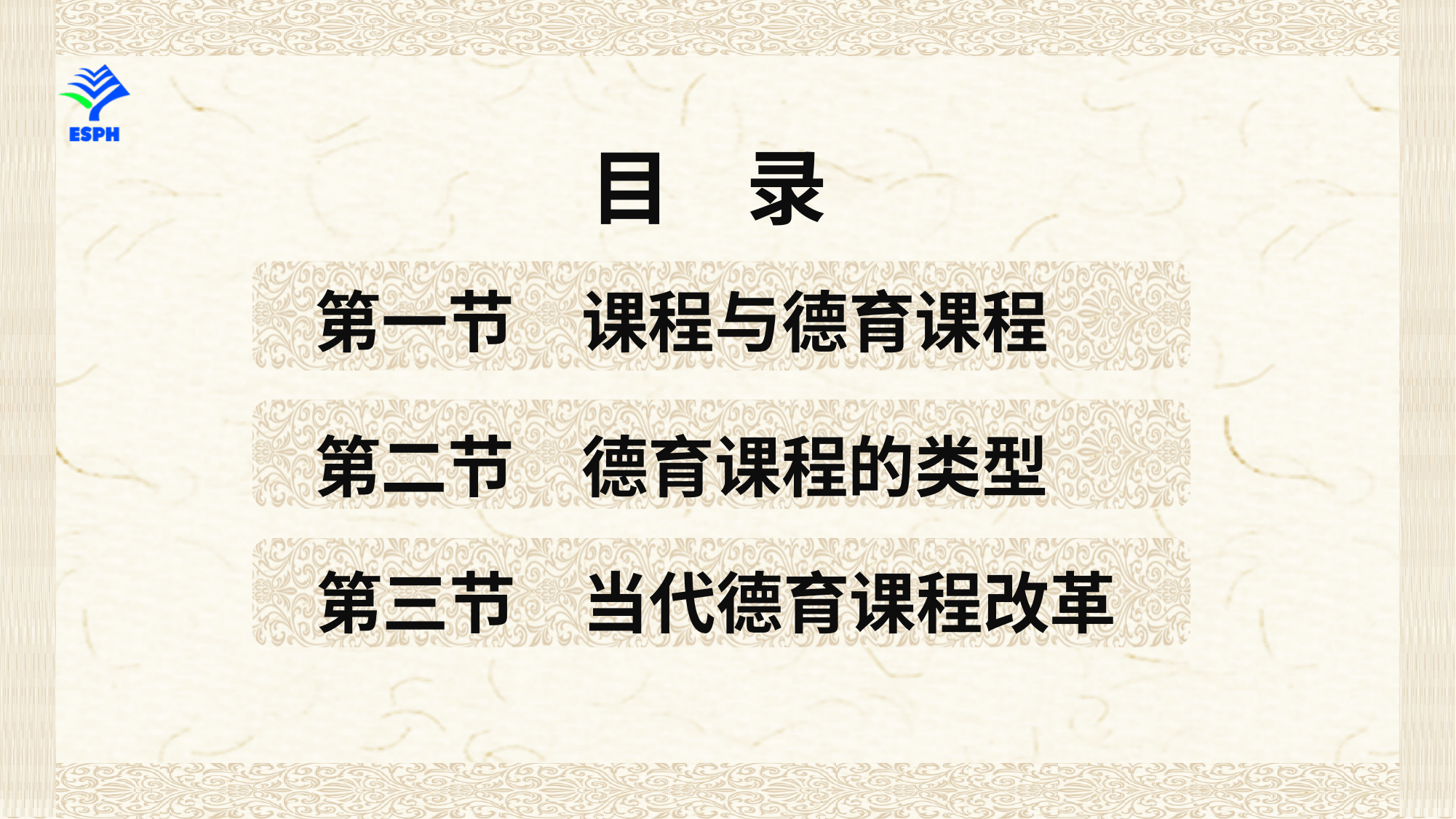

目    录
第一节　课程与德育课程

第二节　德育课程的类型

第三节　当代德育课程改革